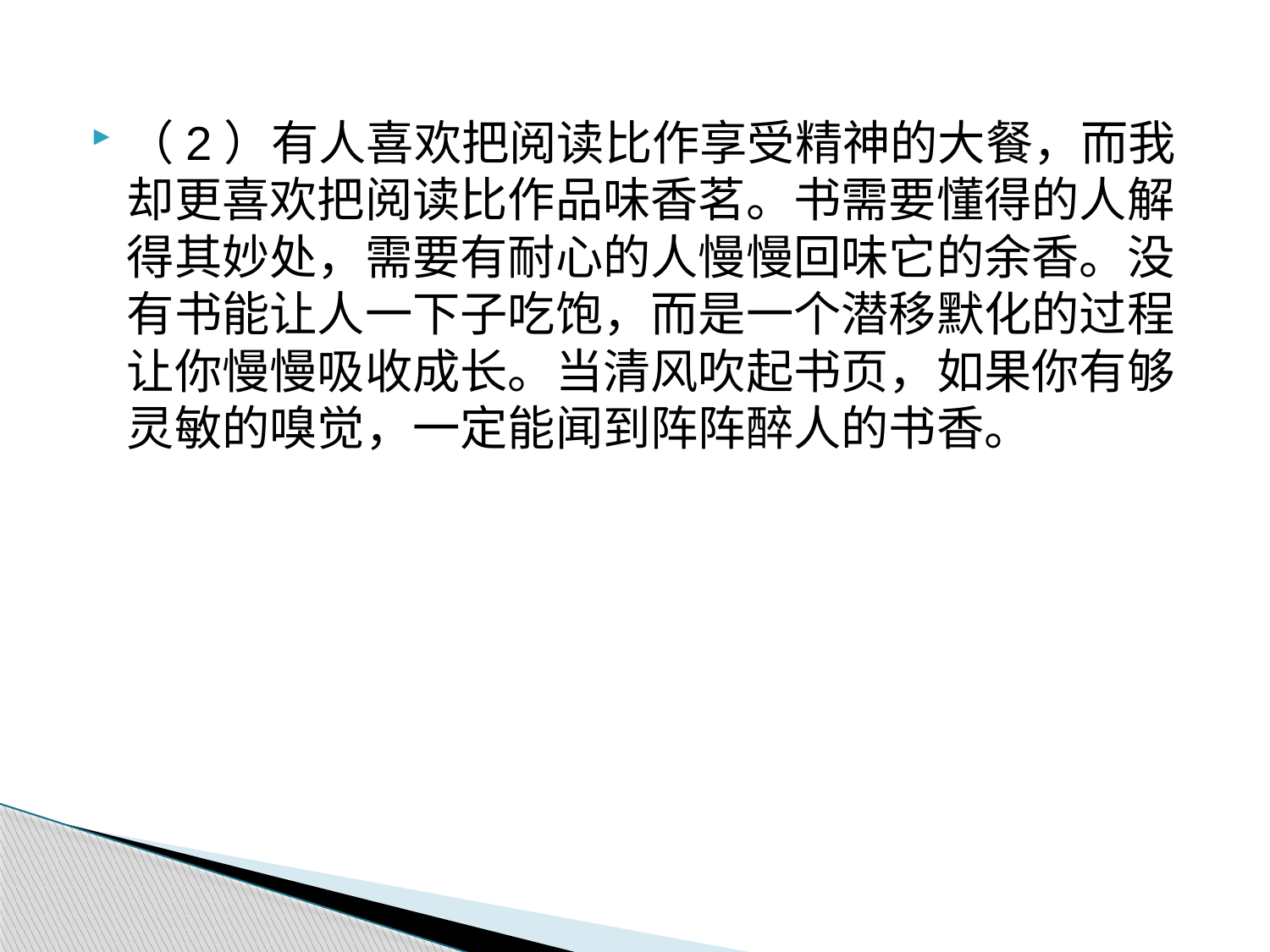

（2）有人喜欢把阅读比作享受精神的大餐，而我却更喜欢把阅读比作品味香茗。书需要懂得的人解得其妙处，需要有耐心的人慢慢回味它的余香。没有书能让人一下子吃饱，而是一个潜移默化的过程让你慢慢吸收成长。当清风吹起书页，如果你有够灵敏的嗅觉，一定能闻到阵阵醉人的书香。